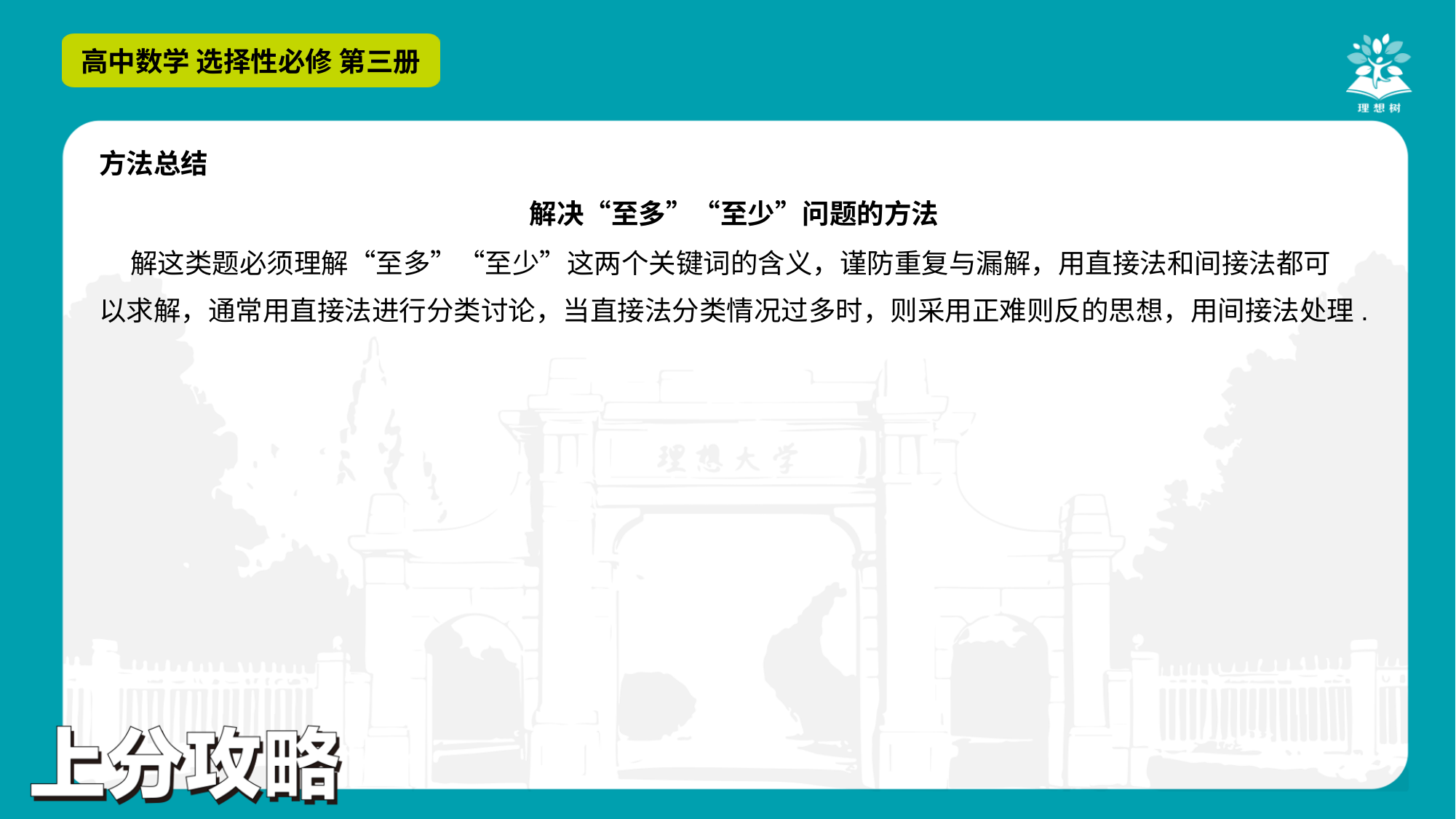

方法总结
解决“至多”“至少”问题的方法
    解这类题必须理解“至多”“至少”这两个关键词的含义，谨防重复与漏解，用直接法和间接法都可
以求解，通常用直接法进行分类讨论，当直接法分类情况过多时，则采用正难则反的思想，用间接法处理.